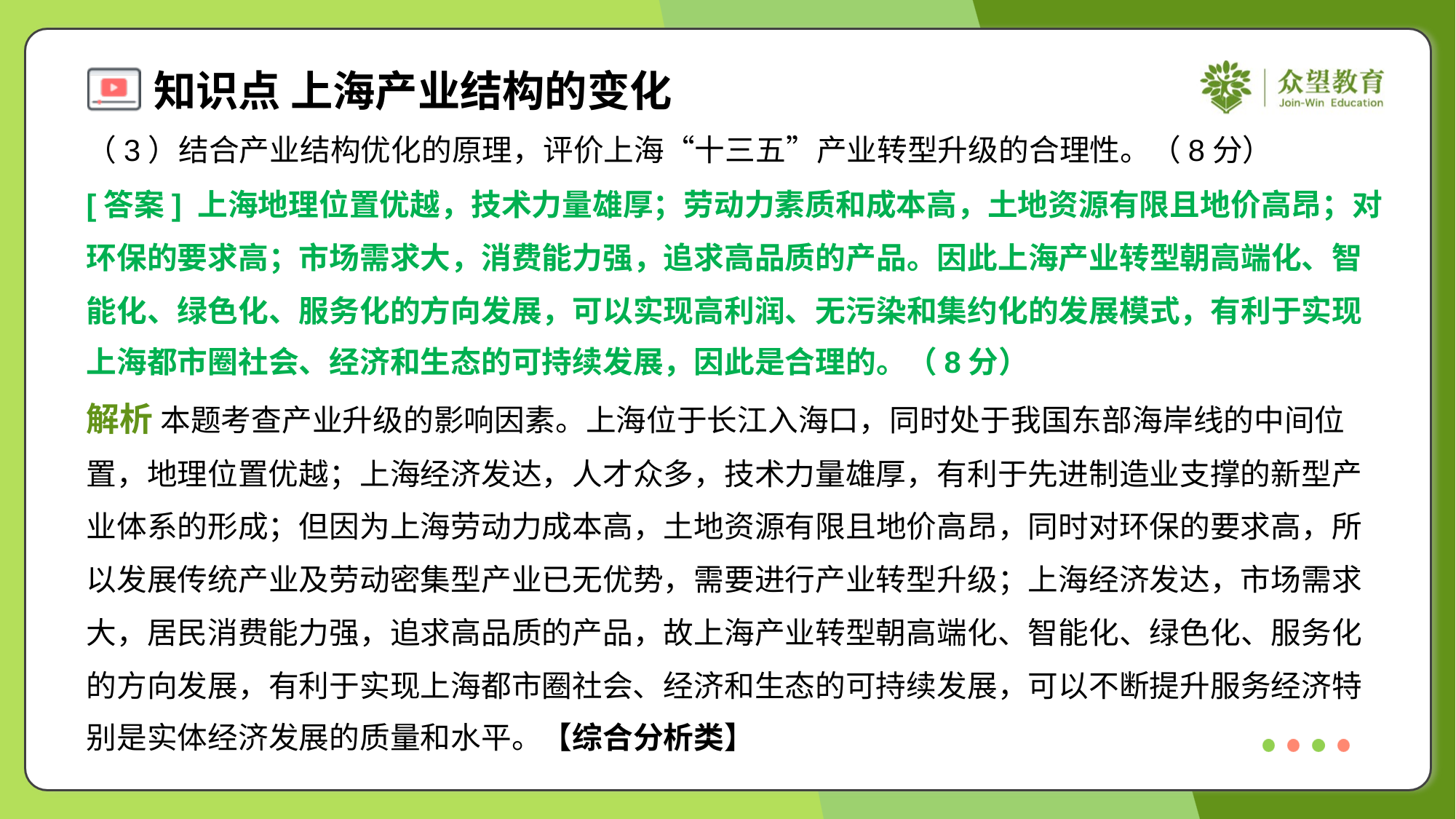

（3）结合产业结构优化的原理，评价上海“十三五”产业转型升级的合理性。（8分）
[答案] 上海地理位置优越，技术力量雄厚；劳动力素质和成本高，土地资源有限且地价高昂；对
环保的要求高；市场需求大，消费能力强，追求高品质的产品。因此上海产业转型朝高端化、智
能化、绿色化、服务化的方向发展，可以实现高利润、无污染和集约化的发展模式，有利于实现
上海都市圈社会、经济和生态的可持续发展，因此是合理的。（8分）
解析 本题考查产业升级的影响因素。上海位于长江入海口，同时处于我国东部海岸线的中间位
置，地理位置优越；上海经济发达，人才众多，技术力量雄厚，有利于先进制造业支撑的新型产
业体系的形成；但因为上海劳动力成本高，土地资源有限且地价高昂，同时对环保的要求高，所
以发展传统产业及劳动密集型产业已无优势，需要进行产业转型升级；上海经济发达，市场需求
大，居民消费能力强，追求高品质的产品，故上海产业转型朝高端化、智能化、绿色化、服务化
的方向发展，有利于实现上海都市圈社会、经济和生态的可持续发展，可以不断提升服务经济特
别是实体经济发展的质量和水平。【综合分析类】